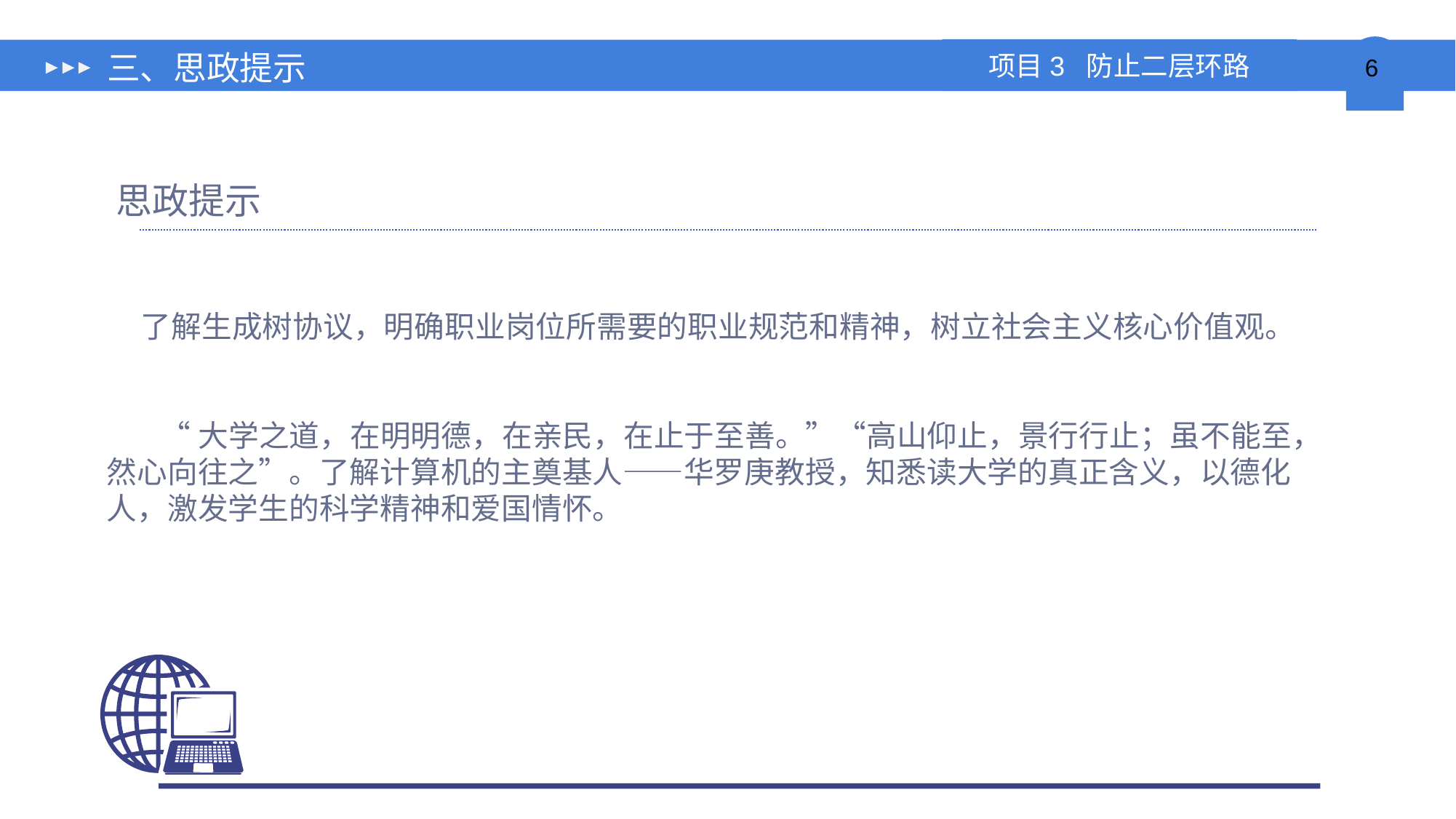

# 三、思政提示
思政提示

    了解生成树协议，明确职业岗位所需要的职业规范和精神，树立社会主义核心价值观。

        “大学之道，在明明德，在亲民，在止于至善。”“高山仰止，景行行止；虽不能至，然心向往之”。了解计算机的主奠基人——华罗庚教授，知悉读大学的真正含义，以德化人，激发学生的科学精神和爱国情怀。